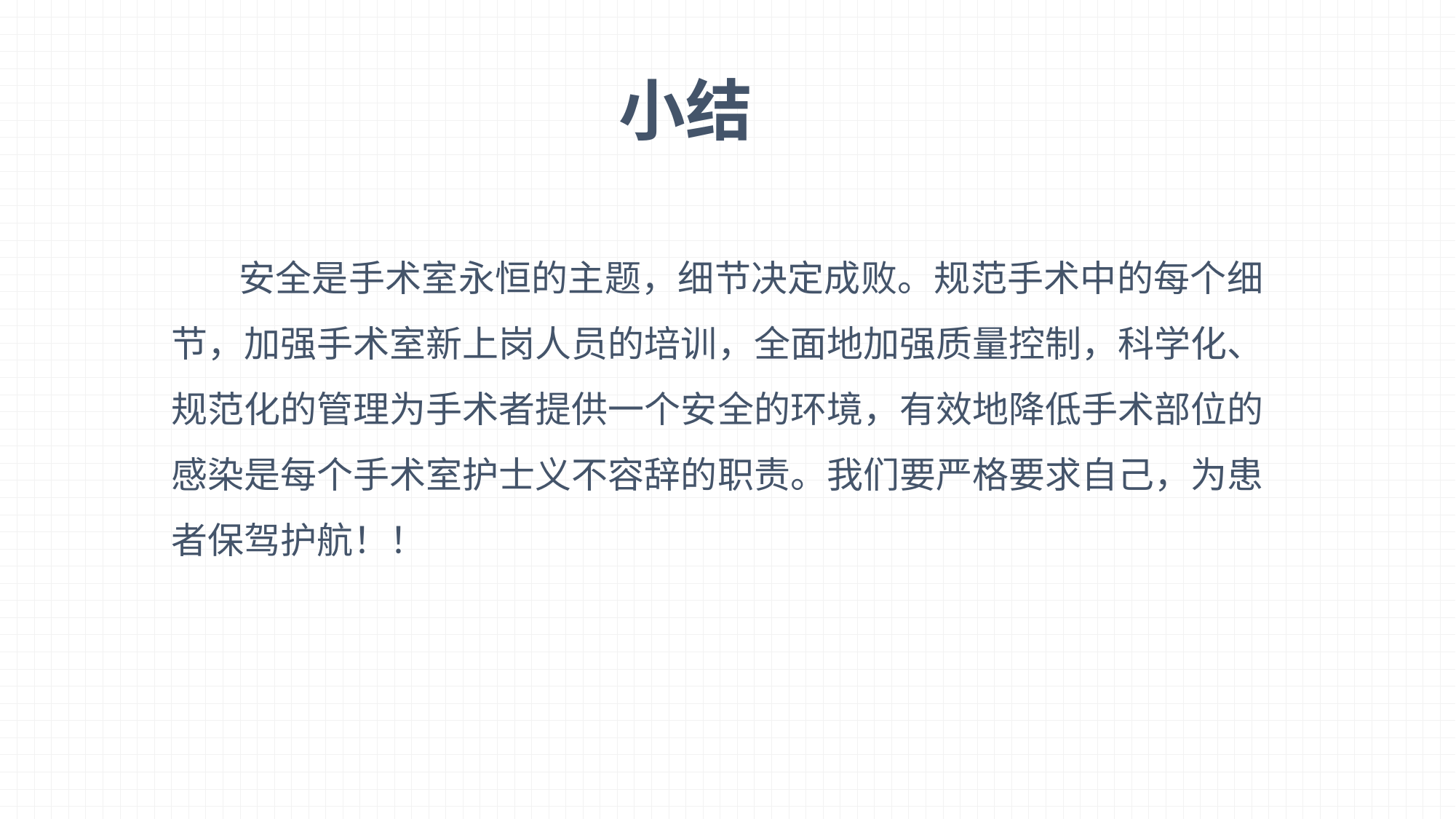

小结
       安全是手术室永恒的主题，细节决定成败。规范手术中的每个细节，加强手术室新上岗人员的培训，全面地加强质量控制，科学化、规范化的管理为手术者提供一个安全的环境，有效地降低手术部位的感染是每个手术室护士义不容辞的职责。我们要严格要求自己，为患者保驾护航！！